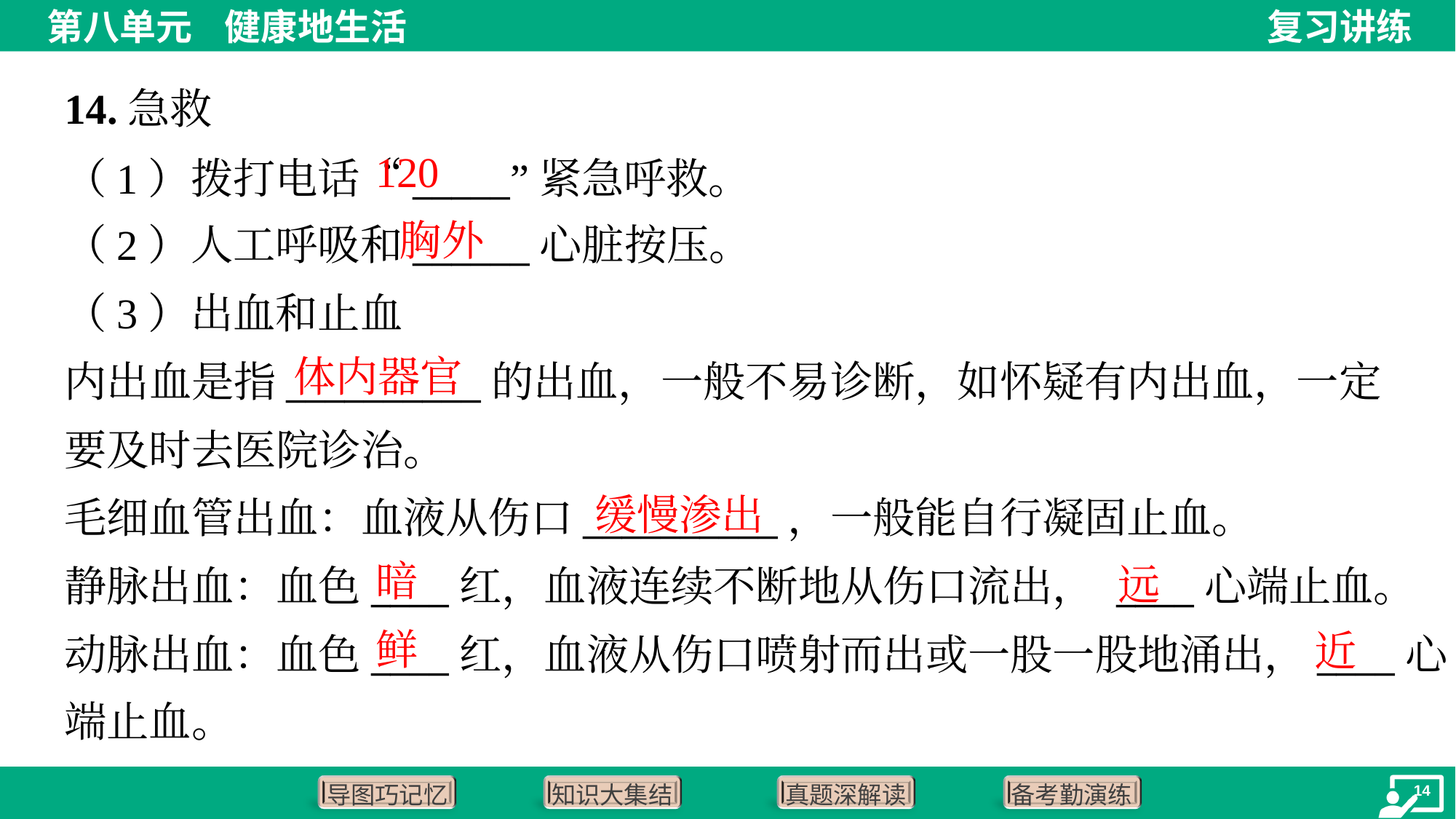

14.急救
120
（1）拨打电话“_____”紧急呼救。
（2）人工呼吸和______心脏按压。
胸外
（3）出血和止血
内出血是指__________的出血，一般不易诊断，如怀疑有内出血，一定
要及时去医院诊治。
毛细血管出血：血液从伤口__________，一般能自行凝固止血。
静脉出血：血色____红，血液连续不断地从伤口流出， ____心端止血。
动脉出血：血色____红，血液从伤口喷射而出或一股一股地涌出，____心
端止血。
体内器官
缓慢渗出
暗
远
鲜
近